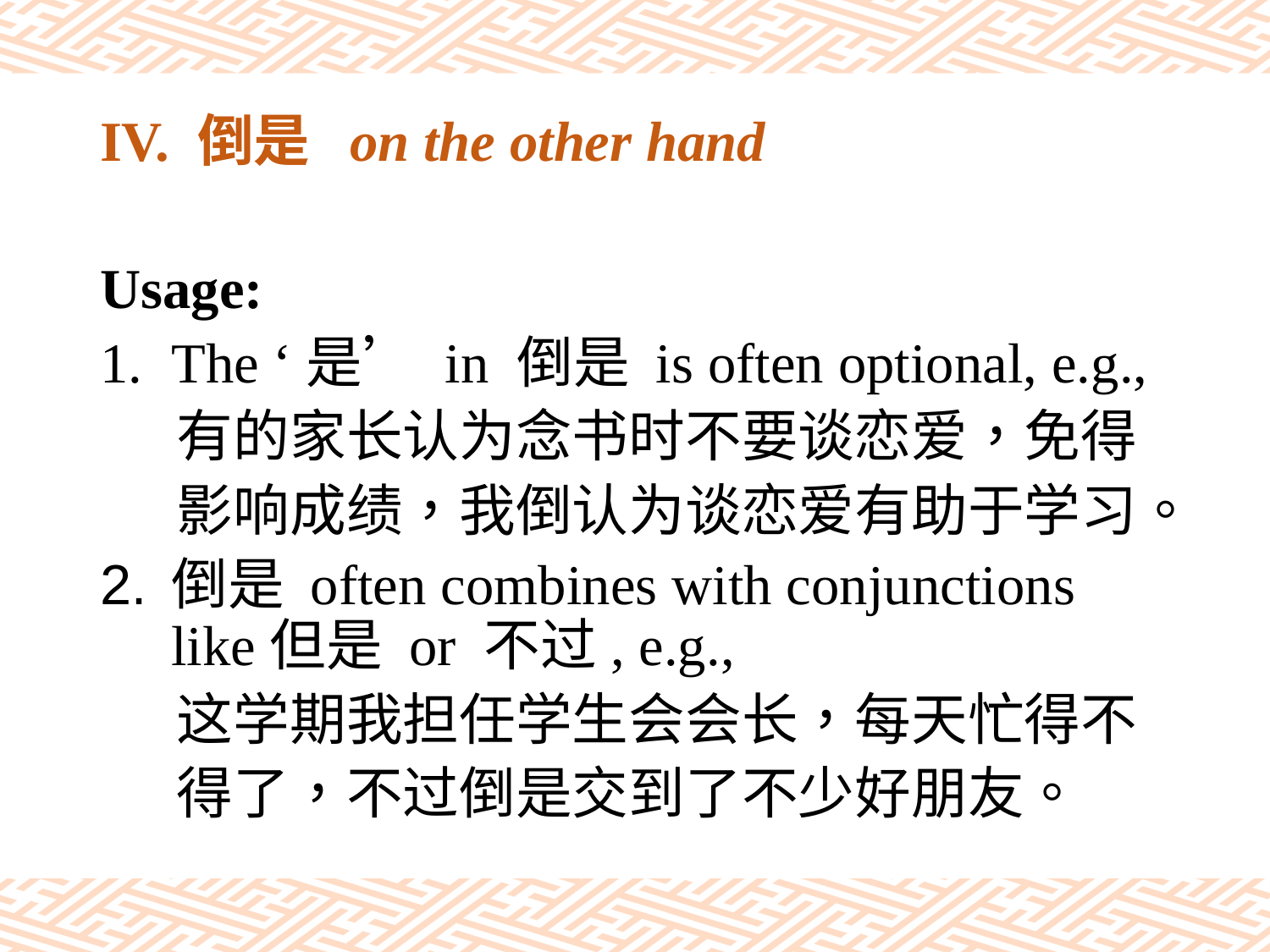

# IV. 倒是  on the other hand
Usage:
The ‘是’ in 倒是 is often optional, e.g.,
     有的家长认为念书时不要谈恋爱，免得
     影响成绩，我倒认为谈恋爱有助于学习。
倒是 often combines with conjunctions like但是 or 不过, e.g.,
     这学期我担任学生会会长，每天忙得不
     得了，不过倒是交到了不少好朋友。